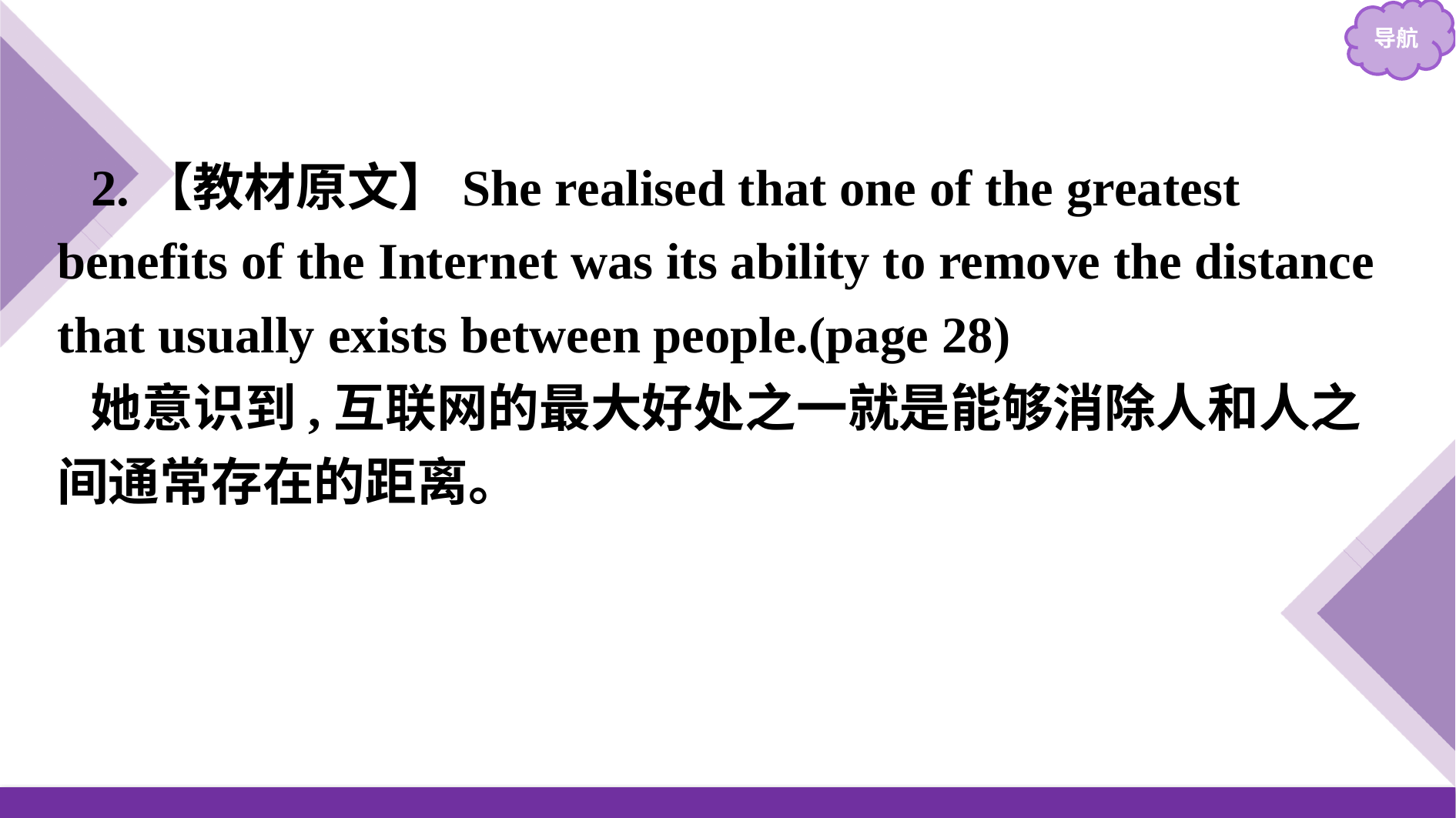

2.【教材原文】She realised that one of the greatest benefits of the Internet was its ability to remove the distance that usually exists between people.(page 28)
她意识到,互联网的最大好处之一就是能够消除人和人之间通常存在的距离。